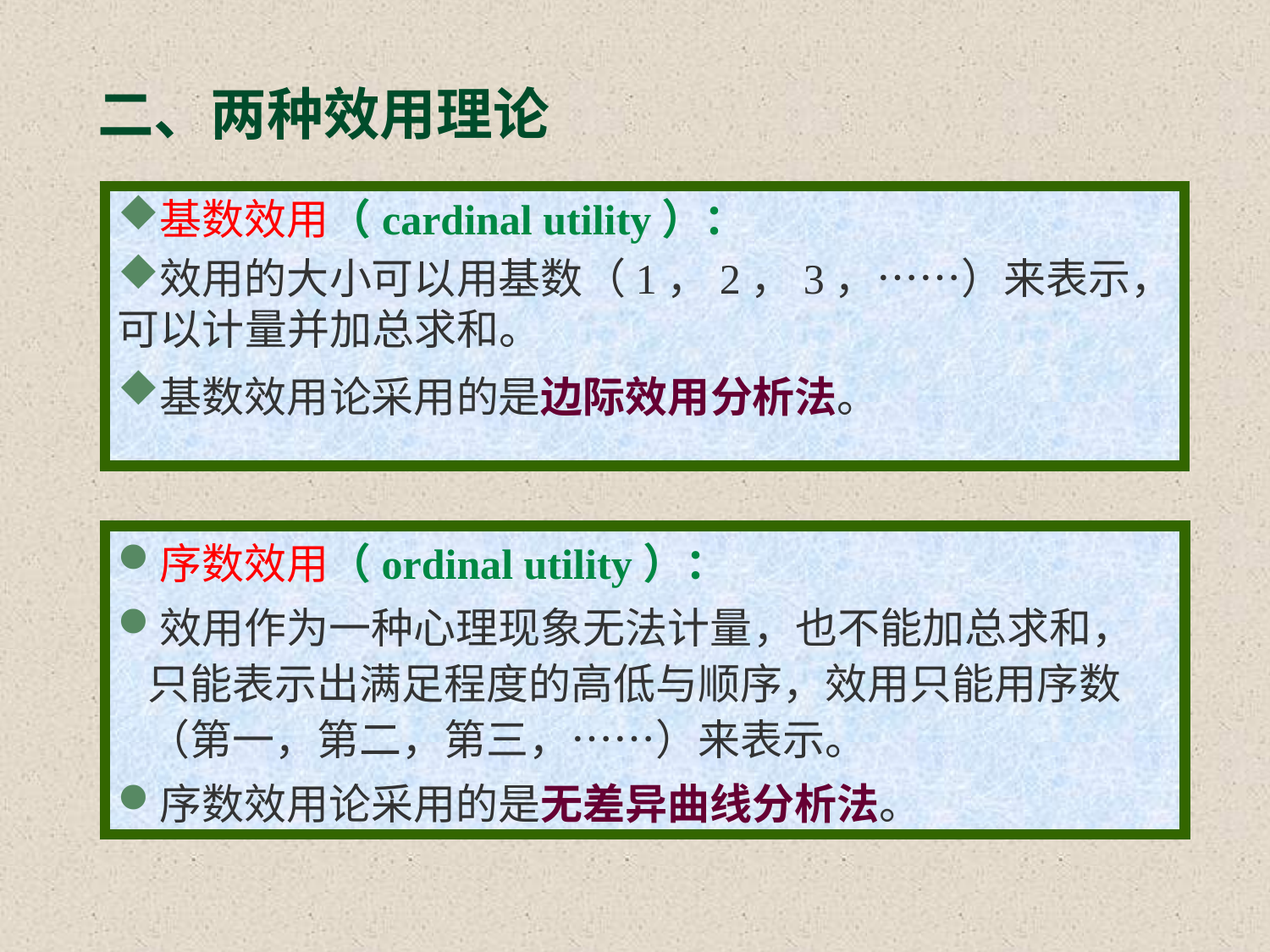

# 二、两种效用理论
基数效用（cardinal utility）：
效用的大小可以用基数（1，2，3，……）来表示，可以计量并加总求和。
基数效用论采用的是边际效用分析法。
序数效用（ordinal utility）：
效用作为一种心理现象无法计量，也不能加总求和，只能表示出满足程度的高低与顺序，效用只能用序数（第一，第二，第三，……）来表示。
序数效用论采用的是无差异曲线分析法。